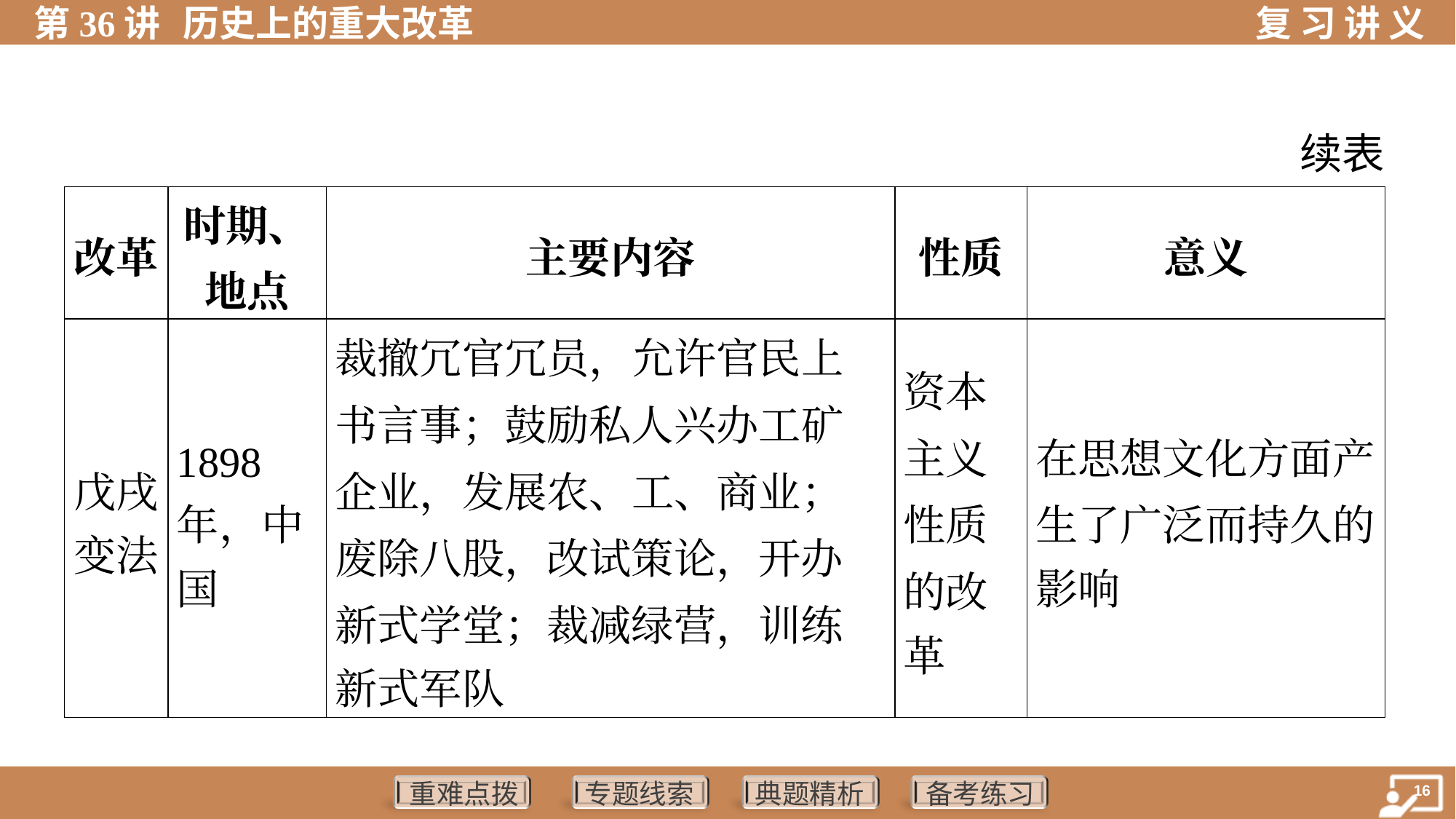

续表
| 改革 | 时期、 地点 | 主要内容 | 性质 | 意义 |
| --- | --- | --- | --- | --- |
| 戊戌 变法 | 1898 年，中 国 | 裁撤冗官冗员，允许官民上 书言事；鼓励私人兴办工矿 企业，发展农、工、商业； 废除八股，改试策论，开办 新式学堂；裁减绿营，训练 新式军队 | 资本 主义 性质 的改 革 | 在思想文化方面产 生了广泛而持久的 影响 |